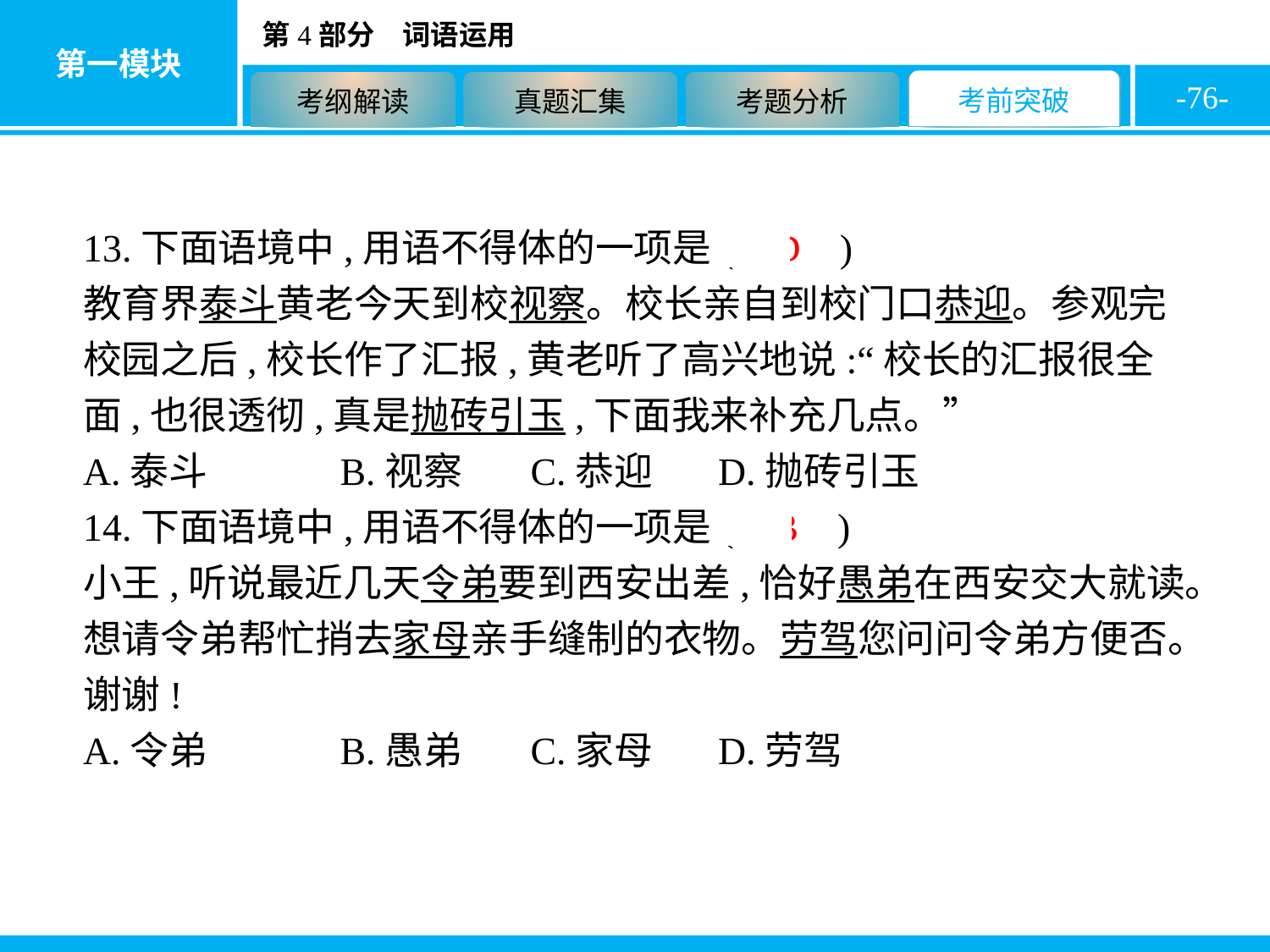

-76-
13.下面语境中,用语不得体的一项是(    D    )
教育界泰斗黄老今天到校视察。校长亲自到校门口恭迎。参观完校园之后,校长作了汇报,黄老听了高兴地说:“校长的汇报很全面,也很透彻,真是抛砖引玉,下面我来补充几点。”
A.泰斗		B.视察	C.恭迎	D.抛砖引玉
14.下面语境中,用语不得体的一项是(    B    )
小王,听说最近几天令弟要到西安出差,恰好愚弟在西安交大就读。想请令弟帮忙捎去家母亲手缝制的衣物。劳驾您问问令弟方便否。谢谢!
A.令弟		B.愚弟	C.家母	D.劳驾